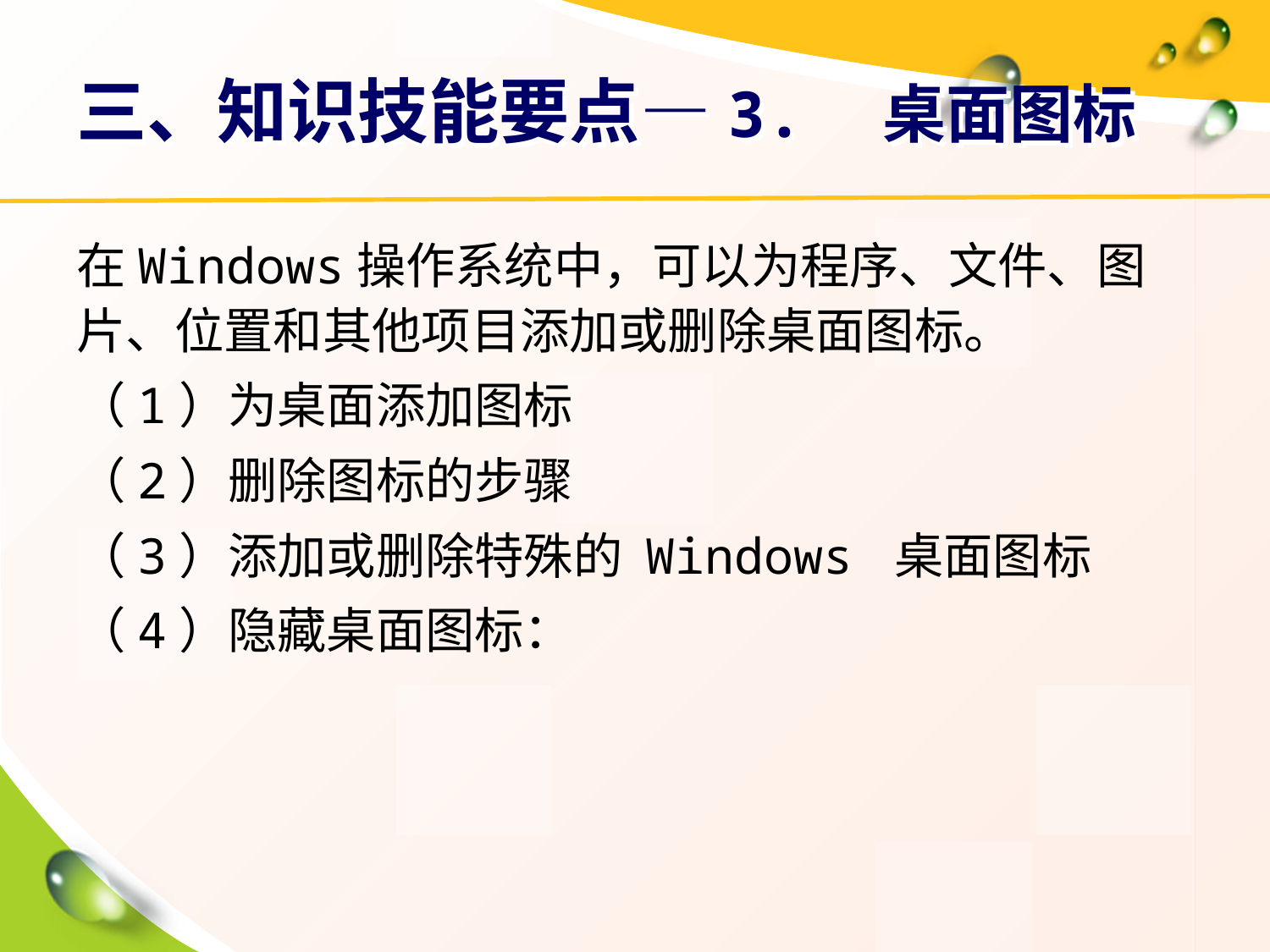

# 三、知识技能要点—3.　桌面图标
在Windows操作系统中，可以为程序、文件、图片、位置和其他项目添加或删除桌面图标。
（1）为桌面添加图标
（2）删除图标的步骤
（3）添加或删除特殊的 Windows 桌面图标
（4）隐藏桌面图标：